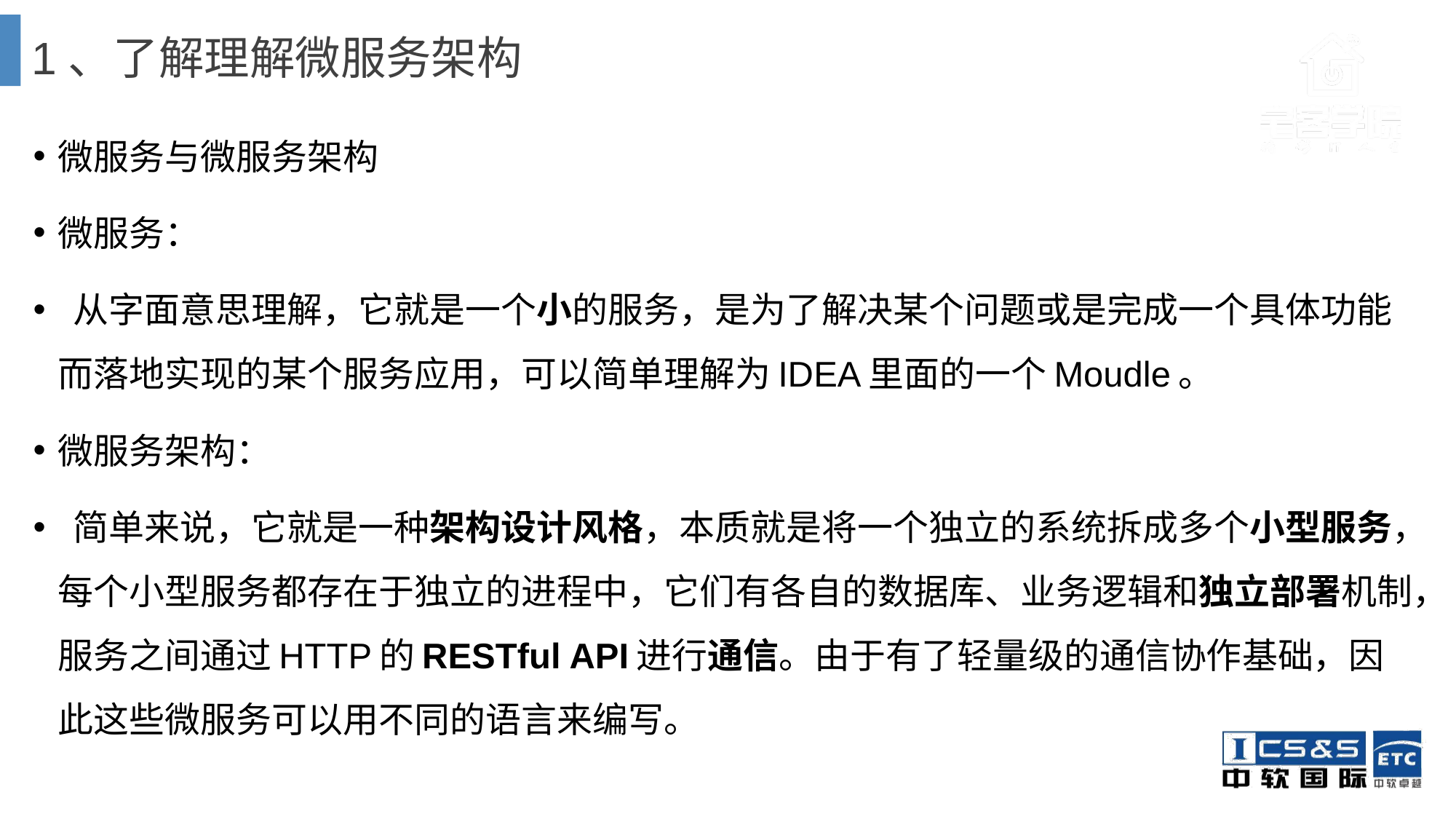

# 1、了解理解微服务架构
微服务与微服务架构
微服务：
​ 从字面意思理解，它就是一个小的服务，是为了解决某个问题或是完成一个具体功能而落地实现的某个服务应用，可以简单理解为IDEA里面的一个Moudle。
微服务架构：
​ 简单来说，它就是一种架构设计风格，本质就是将一个独立的系统拆成多个小型服务，每个小型服务都存在于独立的进程中，它们有各自的数据库、业务逻辑和独立部署机制，服务之间通过HTTP的RESTful API进行通信。由于有了轻量级的通信协作基础，因此这些微服务可以用不同的语言来编写。